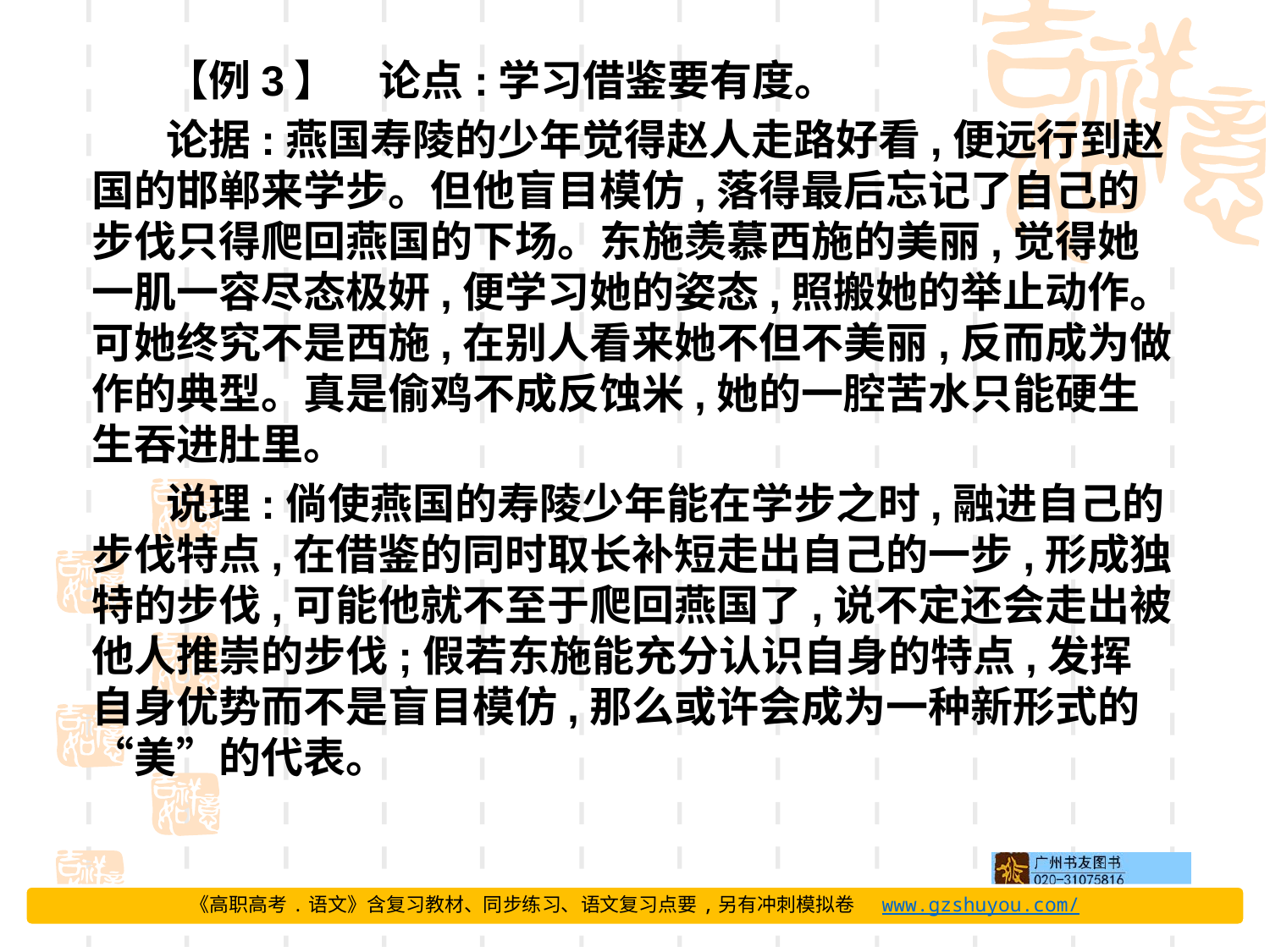

【例3】　论点:学习借鉴要有度。
论据:燕国寿陵的少年觉得赵人走路好看,便远行到赵国的邯郸来学步。但他盲目模仿,落得最后忘记了自己的步伐只得爬回燕国的下场。东施羡慕西施的美丽,觉得她一肌一容尽态极妍,便学习她的姿态,照搬她的举止动作。可她终究不是西施,在别人看来她不但不美丽,反而成为做作的典型。真是偷鸡不成反蚀米,她的一腔苦水只能硬生生吞进肚里。
说理:倘使燕国的寿陵少年能在学步之时,融进自己的步伐特点,在借鉴的同时取长补短走出自己的一步,形成独特的步伐,可能他就不至于爬回燕国了,说不定还会走出被他人推崇的步伐;假若东施能充分认识自身的特点,发挥自身优势而不是盲目模仿,那么或许会成为一种新形式的“美”的代表。